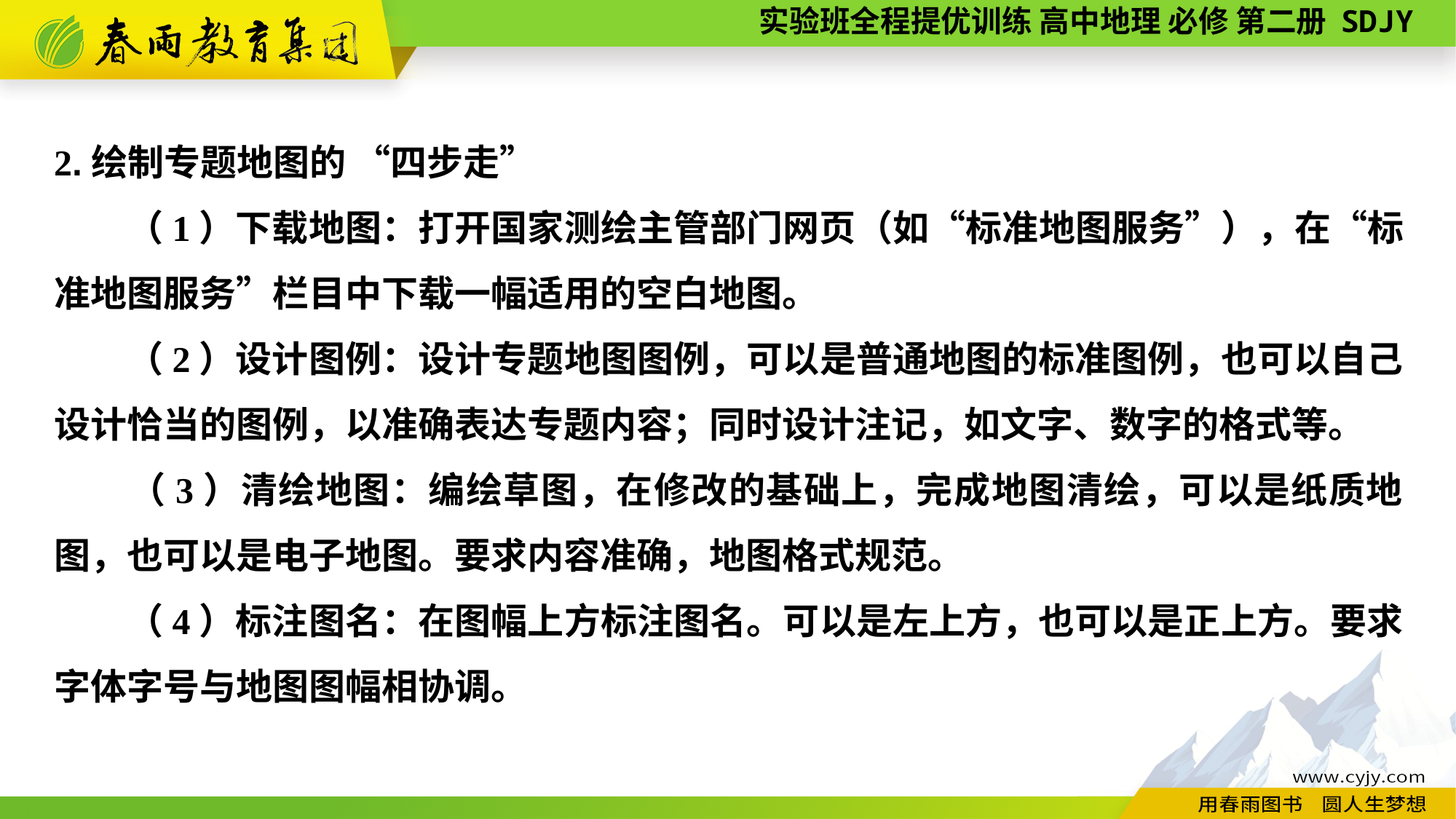

2.绘制专题地图的 “四步走”
　　（1）下载地图：打开国家测绘主管部门网页（如“标准地图服务”），在“标准地图服务”栏目中下载一幅适用的空白地图。
　　（2）设计图例：设计专题地图图例，可以是普通地图的标准图例，也可以自己设计恰当的图例，以准确表达专题内容；同时设计注记，如文字、数字的格式等。
　　（3）清绘地图：编绘草图，在修改的基础上，完成地图清绘，可以是纸质地图，也可以是电子地图。要求内容准确，地图格式规范。
　　（4）标注图名：在图幅上方标注图名。可以是左上方，也可以是正上方。要求字体字号与地图图幅相协调。